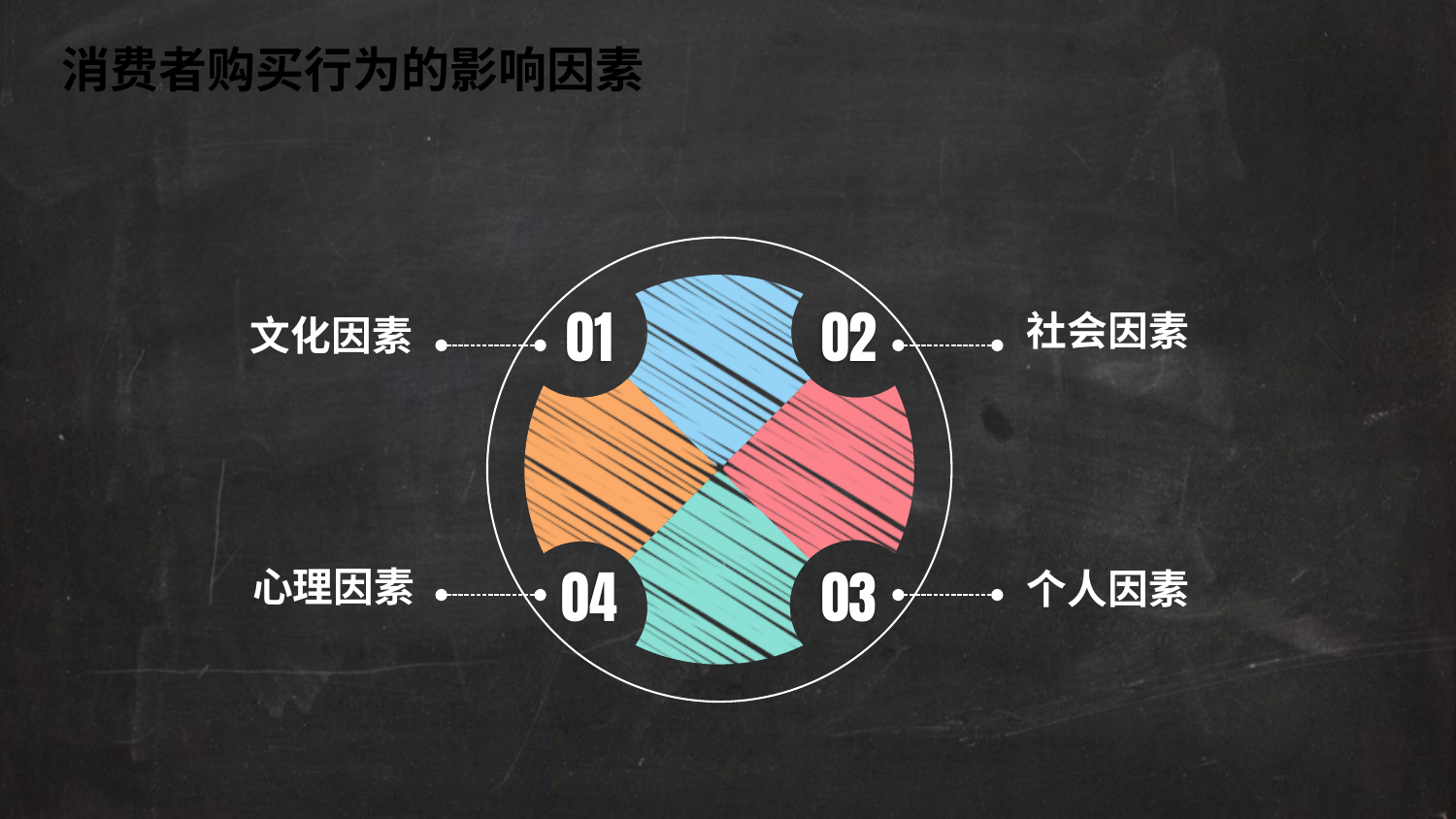

消费者购买行为的影响因素

01
02
社会因素
文化因素
04
03
心理因素
个人因素